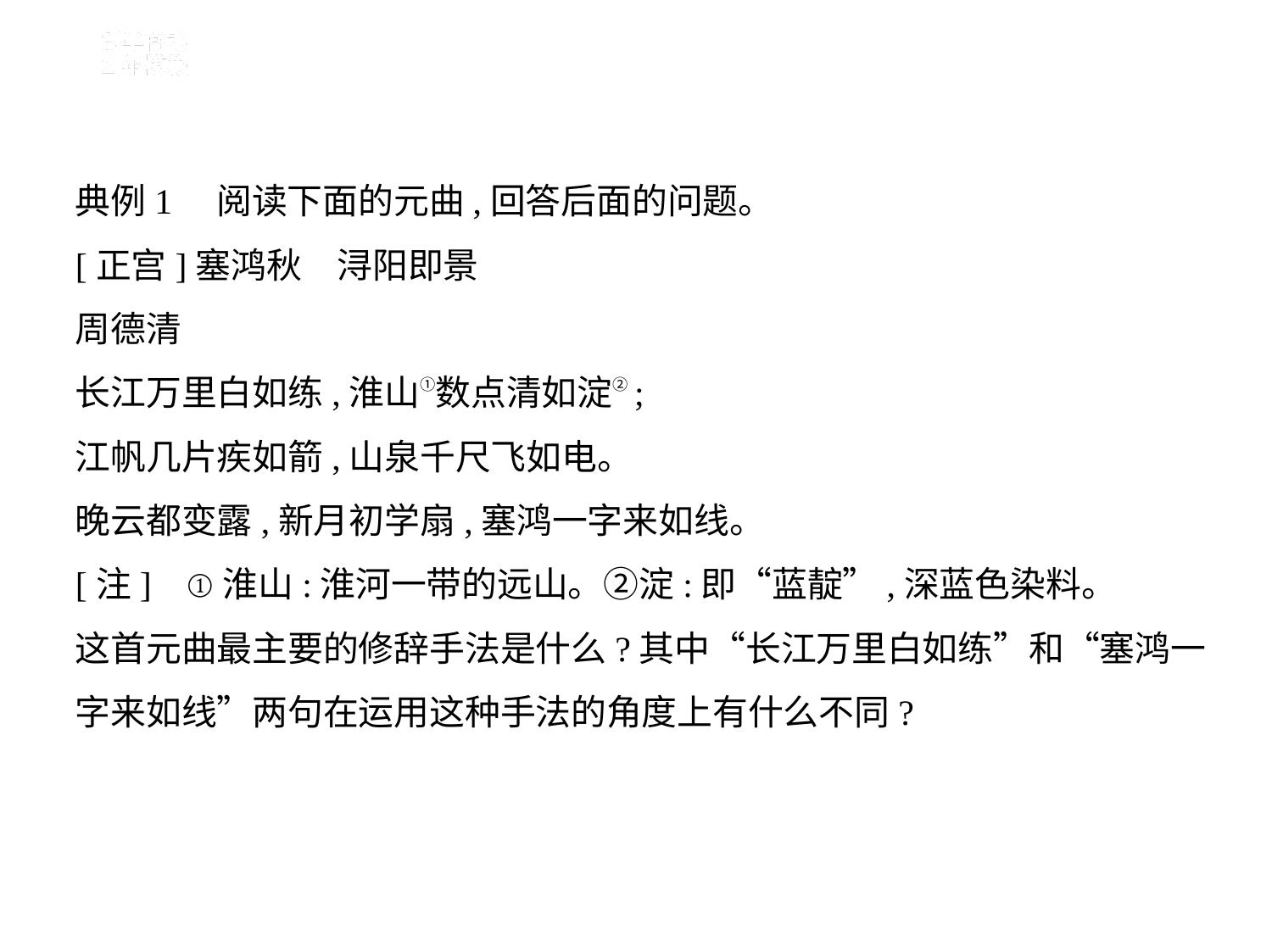

典例1　阅读下面的元曲,回答后面的问题。
[正宫]塞鸿秋　浔阳即景
周德清
长江万里白如练,淮山①数点清如淀②;
江帆几片疾如箭,山泉千尺飞如电。
晚云都变露,新月初学扇,塞鸿一字来如线。
[注]    ①淮山:淮河一带的远山。②淀:即“蓝靛”,深蓝色染料。
这首元曲最主要的修辞手法是什么?其中“长江万里白如练”和“塞鸿一
字来如线”两句在运用这种手法的角度上有什么不同?